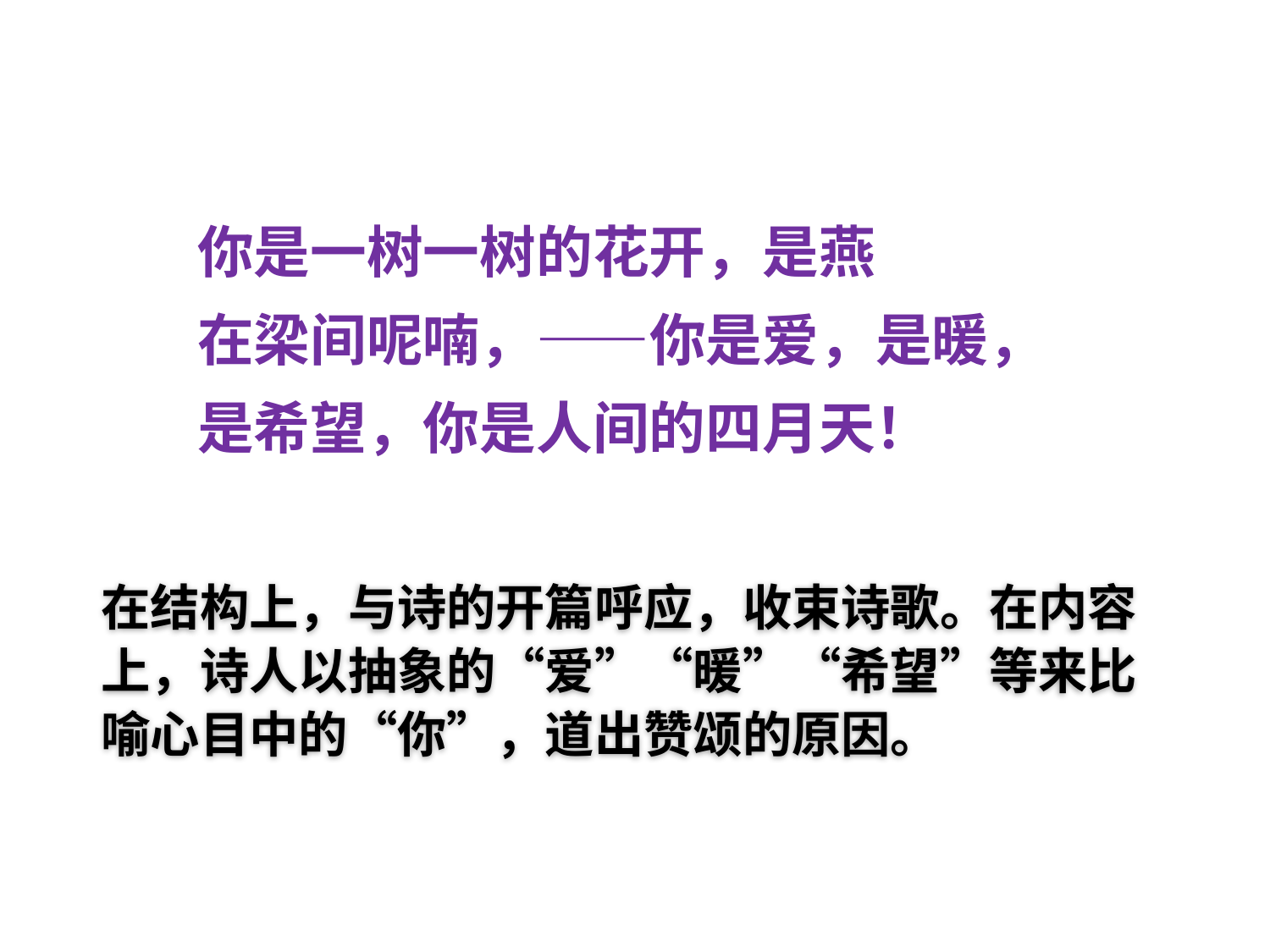

你是一树一树的花开，是燕
在梁间呢喃，——你是爱，是暖，
是希望，你是人间的四月天！
在结构上，与诗的开篇呼应，收束诗歌。在内容上，诗人以抽象的“爱”“暖”“希望”等来比喻心目中的“你”，道出赞颂的原因。